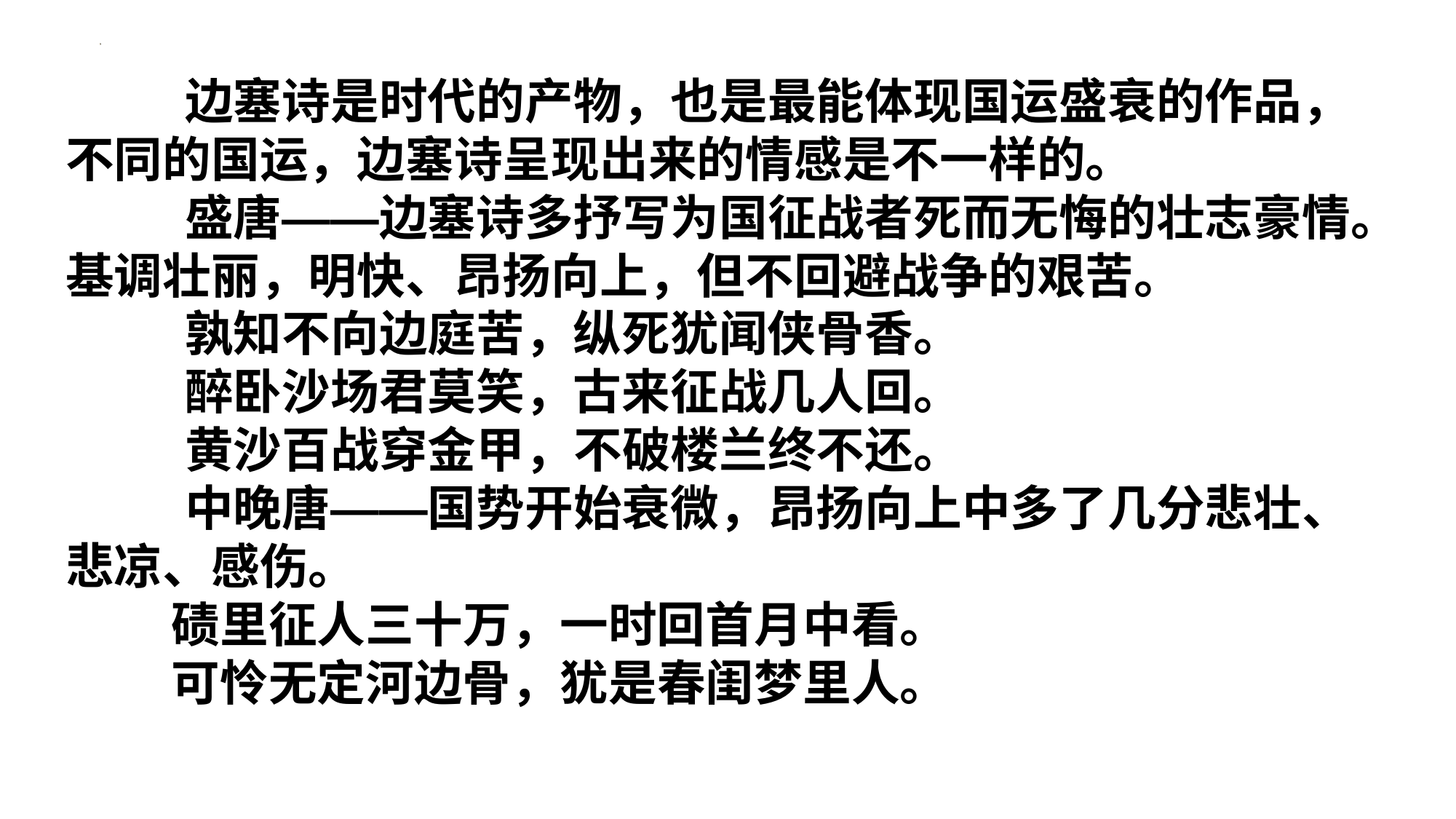

边塞诗是时代的产物，也是最能体现国运盛衰的作品，不同的国运，边塞诗呈现出来的情感是不一样的。
        盛唐——边塞诗多抒写为国征战者死而无悔的壮志豪情。基调壮丽，明快、昂扬向上，但不回避战争的艰苦。
        孰知不向边庭苦，纵死犹闻侠骨香。
        醉卧沙场君莫笑，古来征战几人回。
        黄沙百战穿金甲，不破楼兰终不还。
        中晚唐——国势开始衰微，昂扬向上中多了几分悲壮、悲凉、感伤。
       碛里征人三十万，一时回首月中看。
       可怜无定河边骨，犹是春闺梦里人。